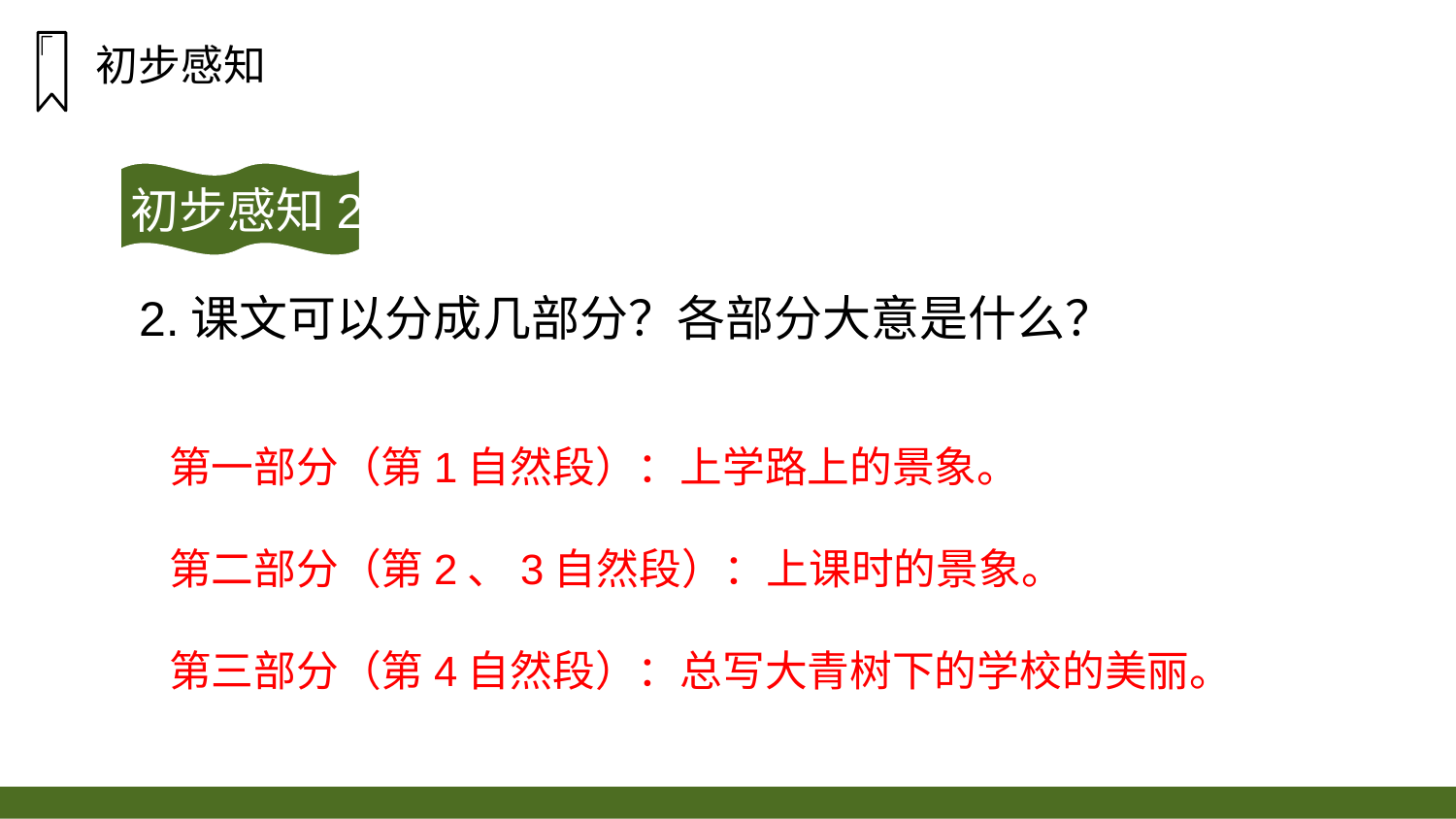

初步感知
初步感知2
    2.课文可以分成几部分？各部分大意是什么？
第一部分（第1自然段）：上学路上的景象。

第二部分（第2、3自然段）：上课时的景象。

第三部分（第4自然段）：总写大青树下的学校的美丽。